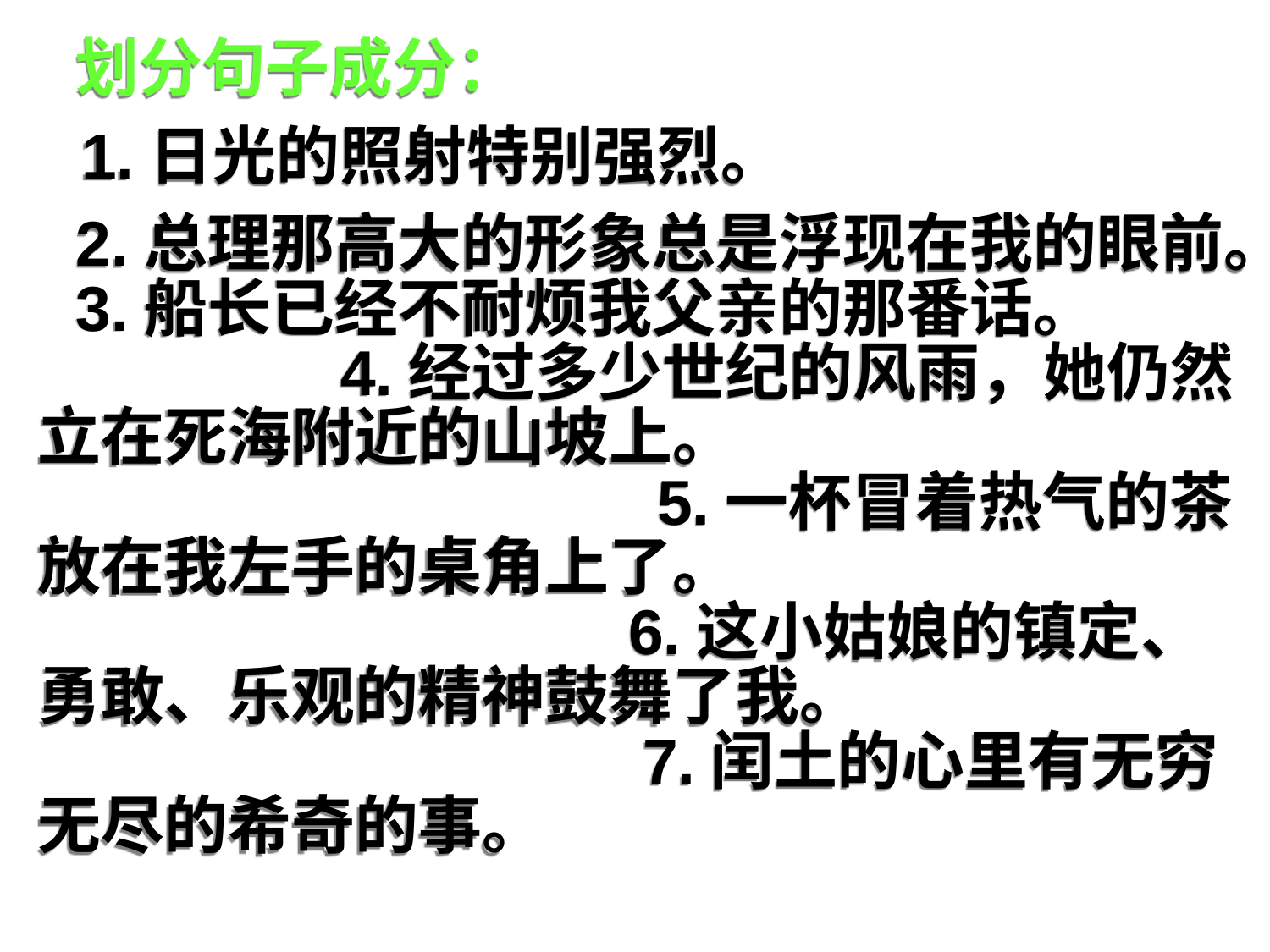

划分句子成分：                                                     1.日光的照射特别强烈。
2.总理那高大的形象总是浮现在我的眼前。
3.船长已经不耐烦我父亲的那番话。                               4.经过多少世纪的风雨，她仍然立在死海附近的山坡上。                                                                              5.一杯冒着热气的茶放在我左手的桌角上了。                                                                            6.这小姑娘的镇定、勇敢、乐观的精神鼓舞了我。                                                                    7.闰土的心里有无穷无尽的希奇的事。